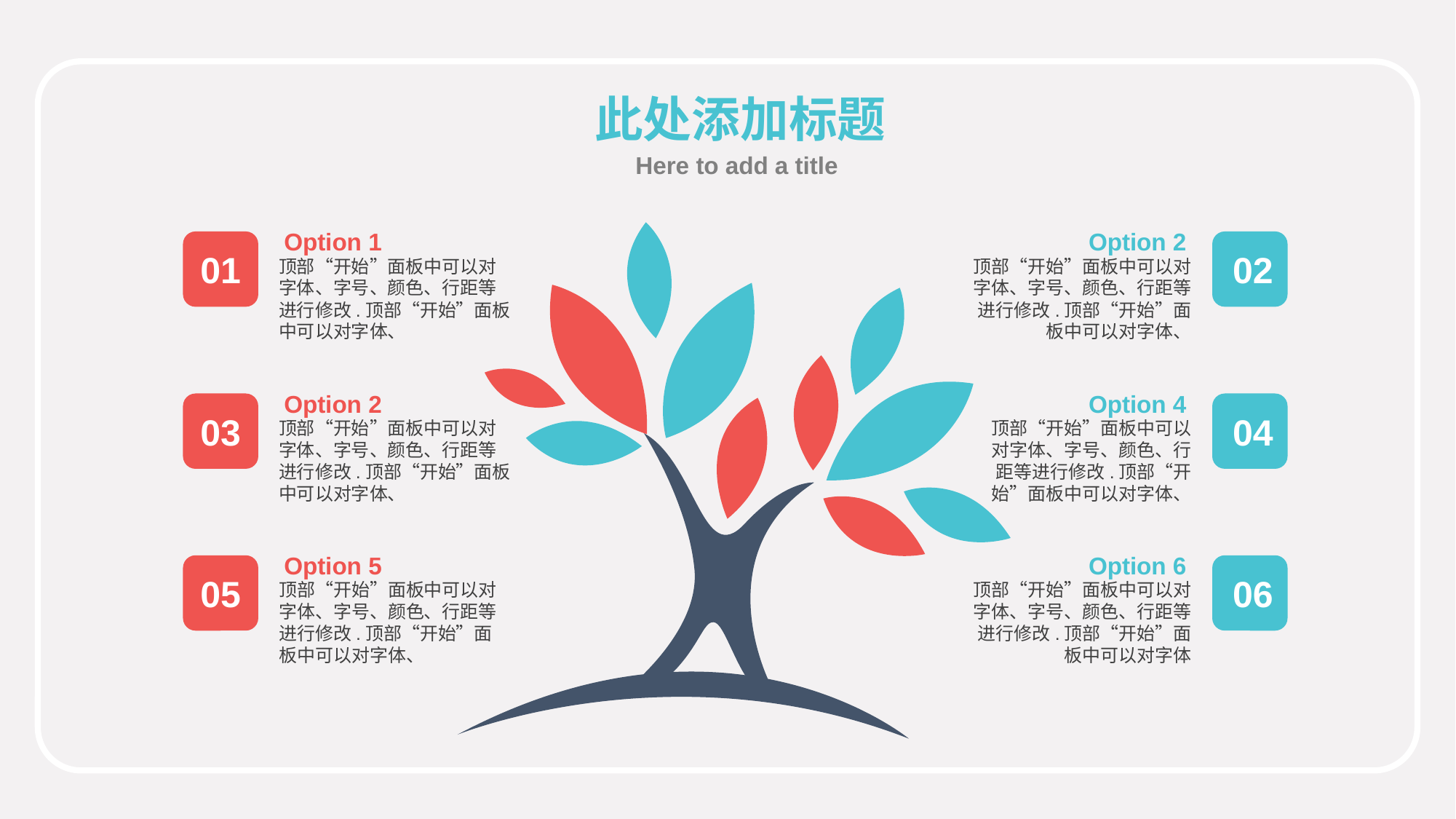

此处添加标题
Here to add a title
Option 1
Option 2

01
02
顶部“开始”面板中可以对字体、字号、颜色、行距等进行修改.顶部“开始”面板中可以对字体、
顶部“开始”面板中可以对字体、字号、颜色、行距等进行修改.顶部“开始”面板中可以对字体、
Option 2
Option 4
03
04
顶部“开始”面板中可以对字体、字号、颜色、行距等进行修改.顶部“开始”面板中可以对字体、
顶部“开始”面板中可以对字体、字号、颜色、行距等进行修改.顶部“开始”面板中可以对字体、
Option 5
Option 6
05
06
顶部“开始”面板中可以对字体、字号、颜色、行距等进行修改.顶部“开始”面板中可以对字体、
顶部“开始”面板中可以对字体、字号、颜色、行距等进行修改.顶部“开始”面板中可以对字体